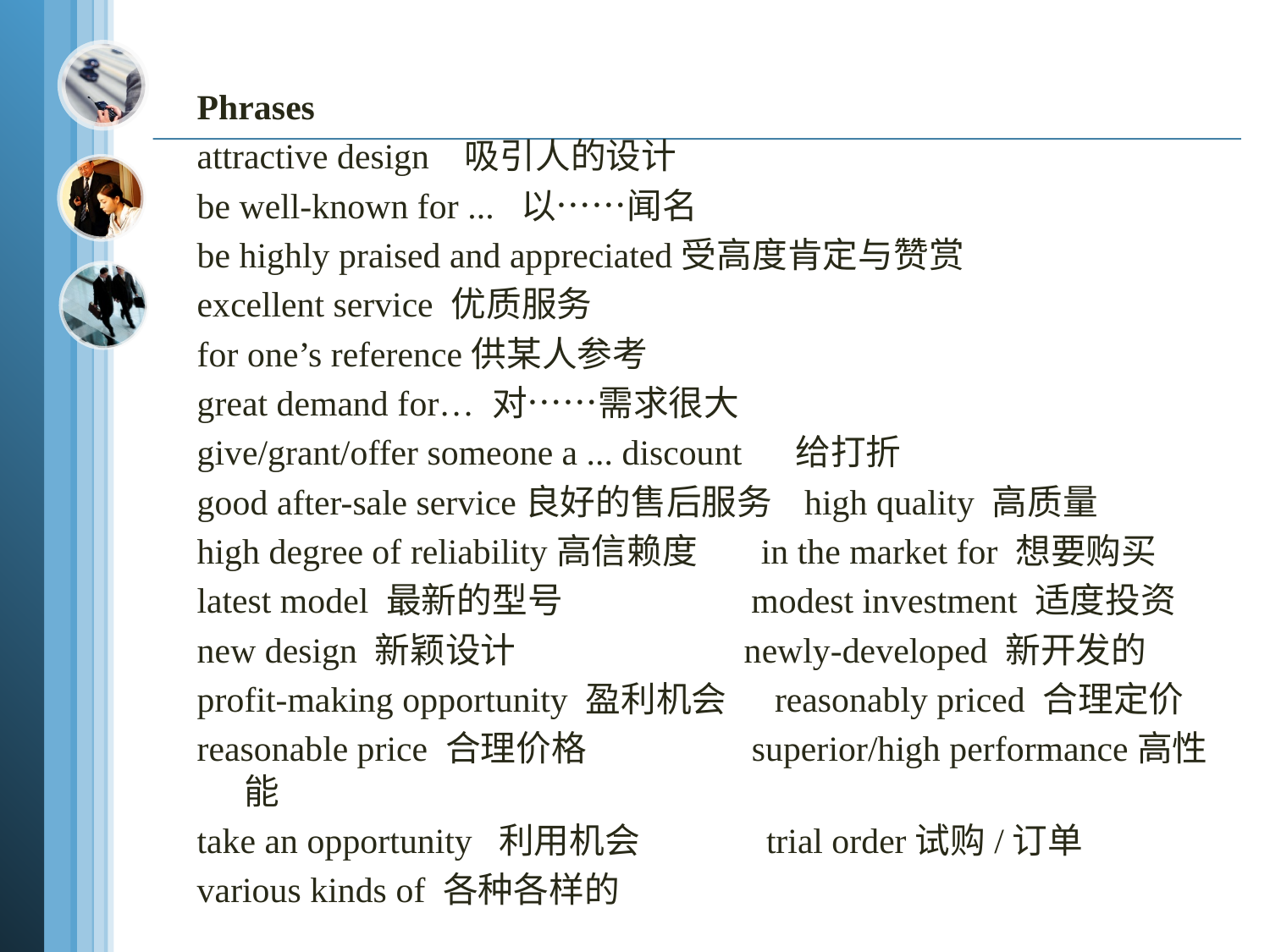

Phrases
attractive design   吸引人的设计
be well-known for ...  以……闻名
be highly praised and appreciated受高度肯定与赞赏
excellent service 优质服务
for one’s reference供某人参考
great demand for… 对……需求很大
give/grant/offer someone a ... discount     给打折
good after-sale service良好的售后服务   high quality 高质量
high degree of reliability高信赖度       in the market for 想要购买
latest model 最新的型号                       modest investment 适度投资
new design 新颖设计                            newly-developed 新开发的
profit-making opportunity 盈利机会     reasonably priced 合理定价
reasonable price 合理价格                    superior/high performance高性能
take an opportunity  利用机会               trial order试购/订单
various kinds of 各种各样的